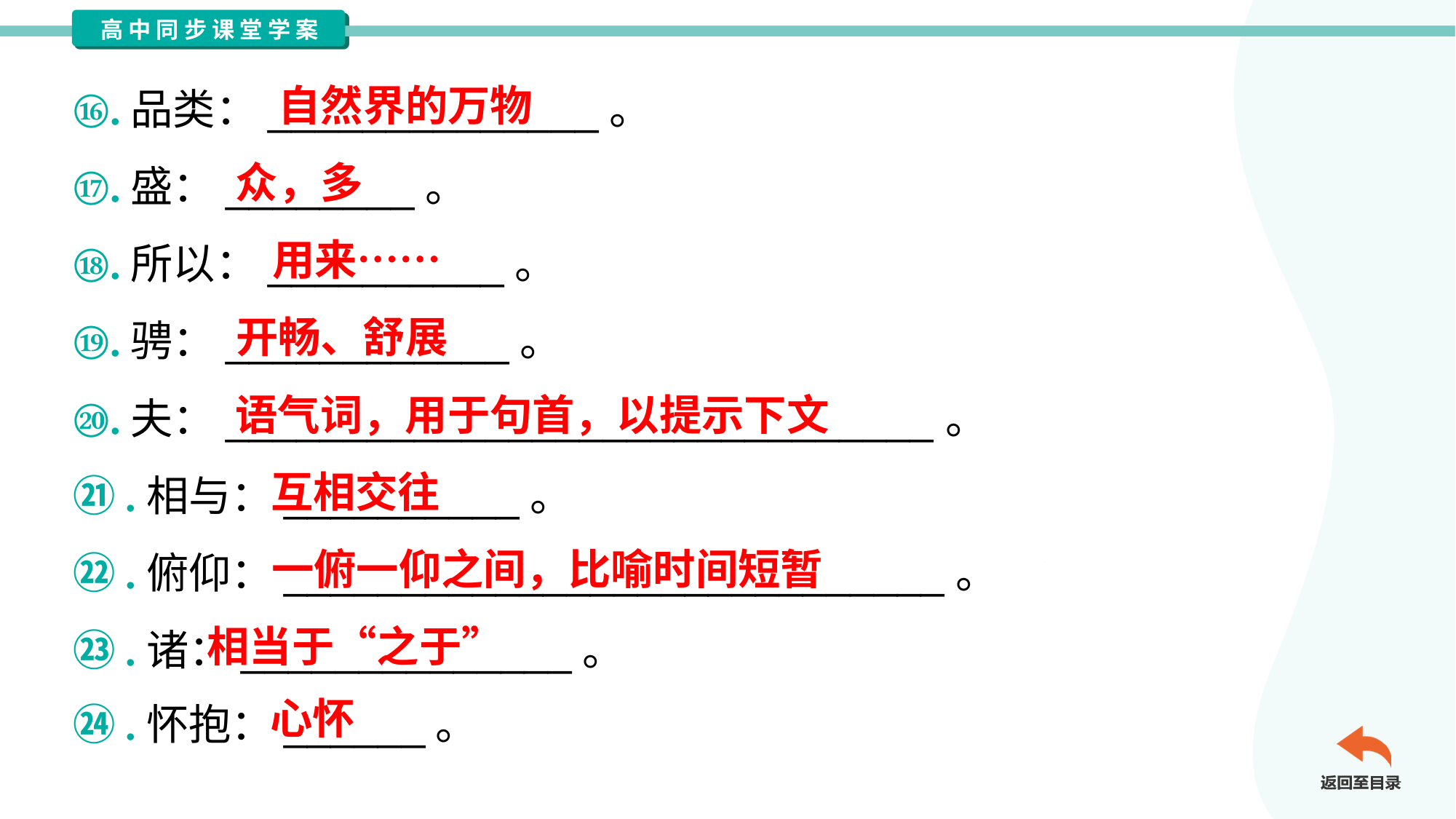

自然界的万物
⑯.品类：______________。
⑰.盛：________。
⑱.所以：__________。
⑲.骋：____________。
⑳.夫：______________________________。
㉑.相与：__________。
㉒.俯仰：____________________________。
㉓.诸：______________。
㉔.怀抱：______。
众，多
用来……
开畅、舒展
语气词，用于句首，以提示下文
互相交往
一俯一仰之间，比喻时间短暂
相当于“之于”
心怀